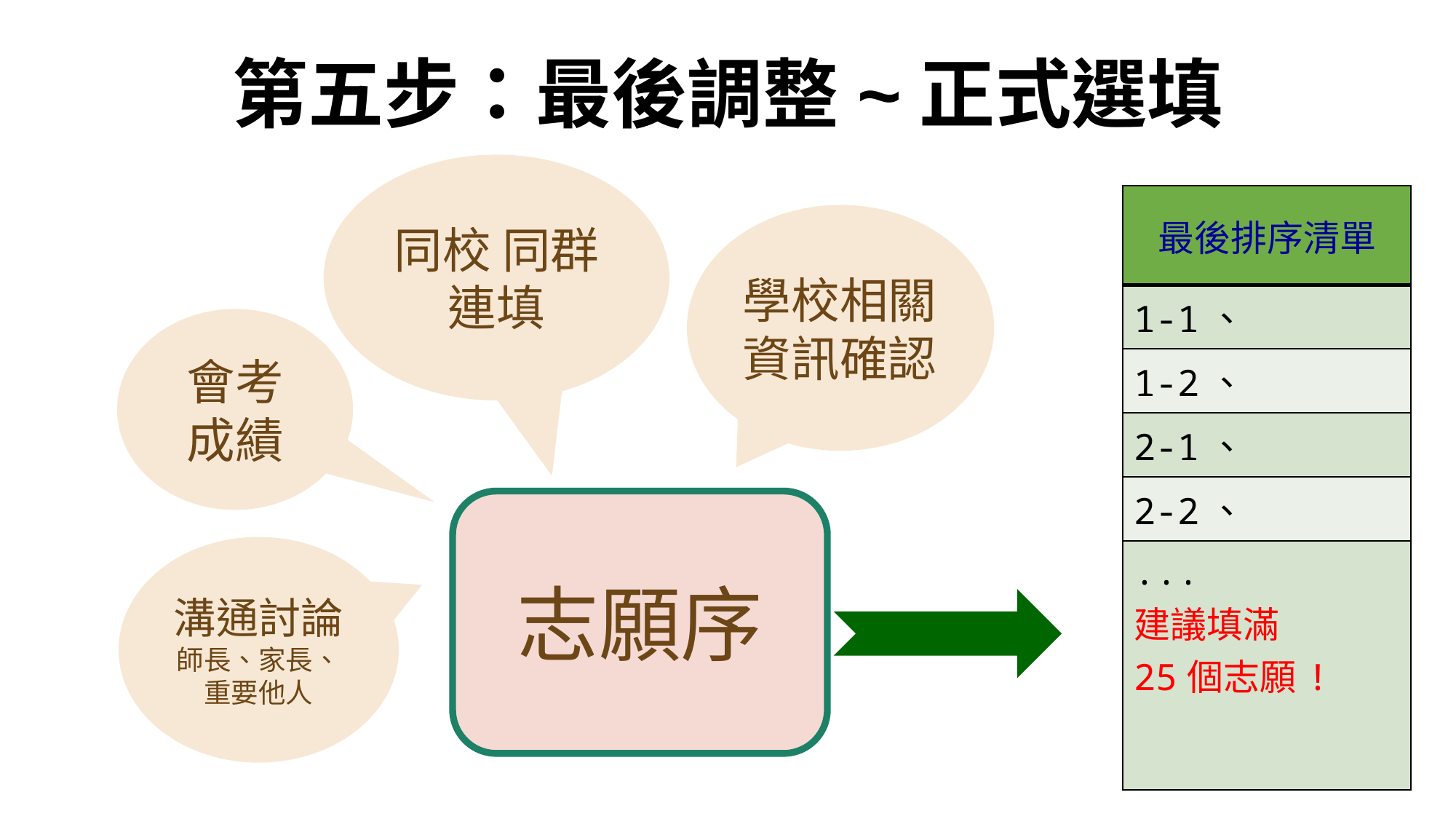

第五步：最後調整~正式選填
同校 同群 連填
| 最後排序清單 |
| --- |
| 1-1、 |
| 1-2、 |
| 2-1、 |
| 2-2、 |
| ... 建議填滿 25個志願! |
學校相關資訊確認
會考成績
志願序
溝通討論
師長、家長、重要他人